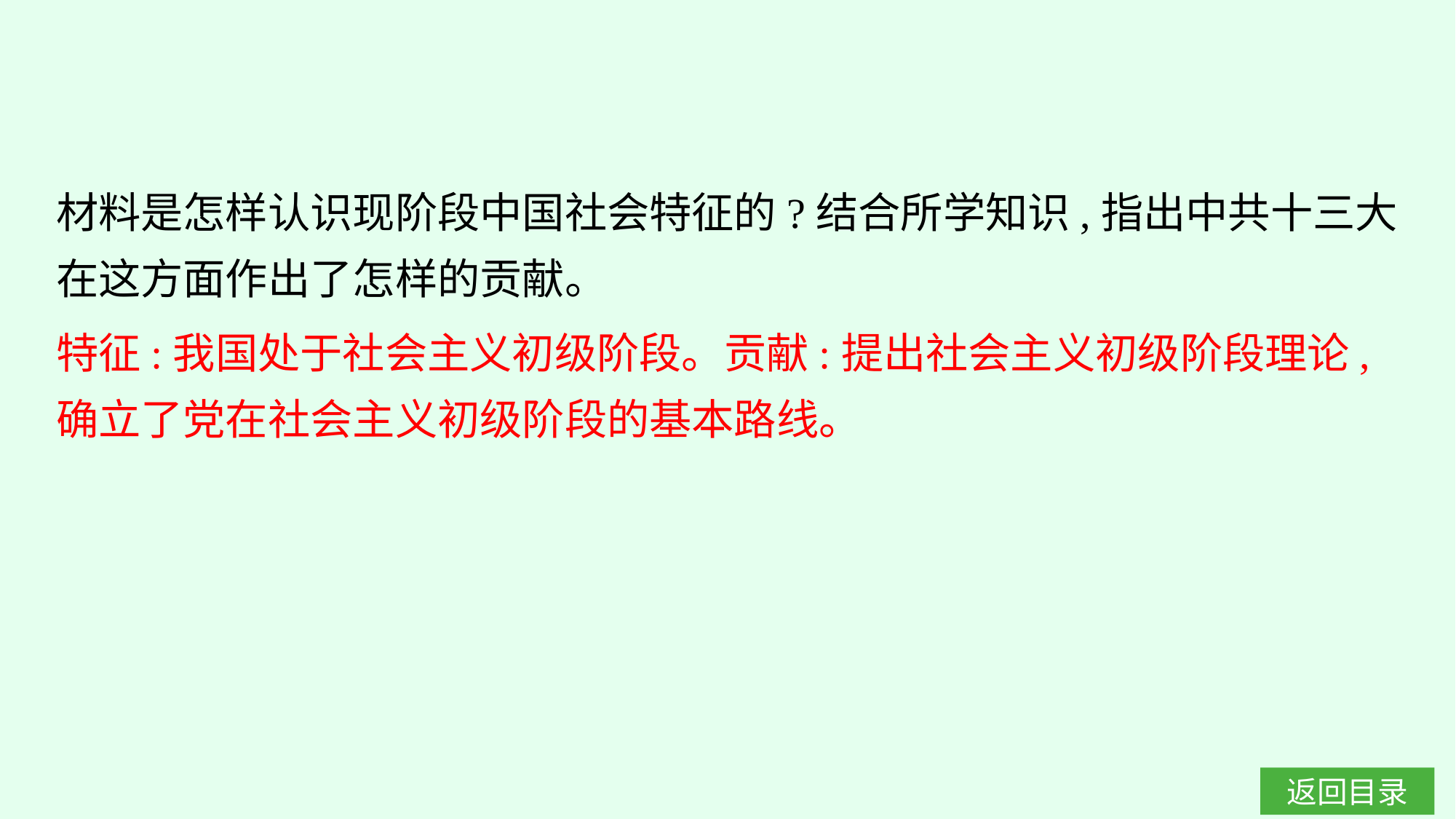

材料是怎样认识现阶段中国社会特征的?结合所学知识,指出中共十三大在这方面作出了怎样的贡献。
特征:我国处于社会主义初级阶段。贡献:提出社会主义初级阶段理论,确立了党在社会主义初级阶段的基本路线。